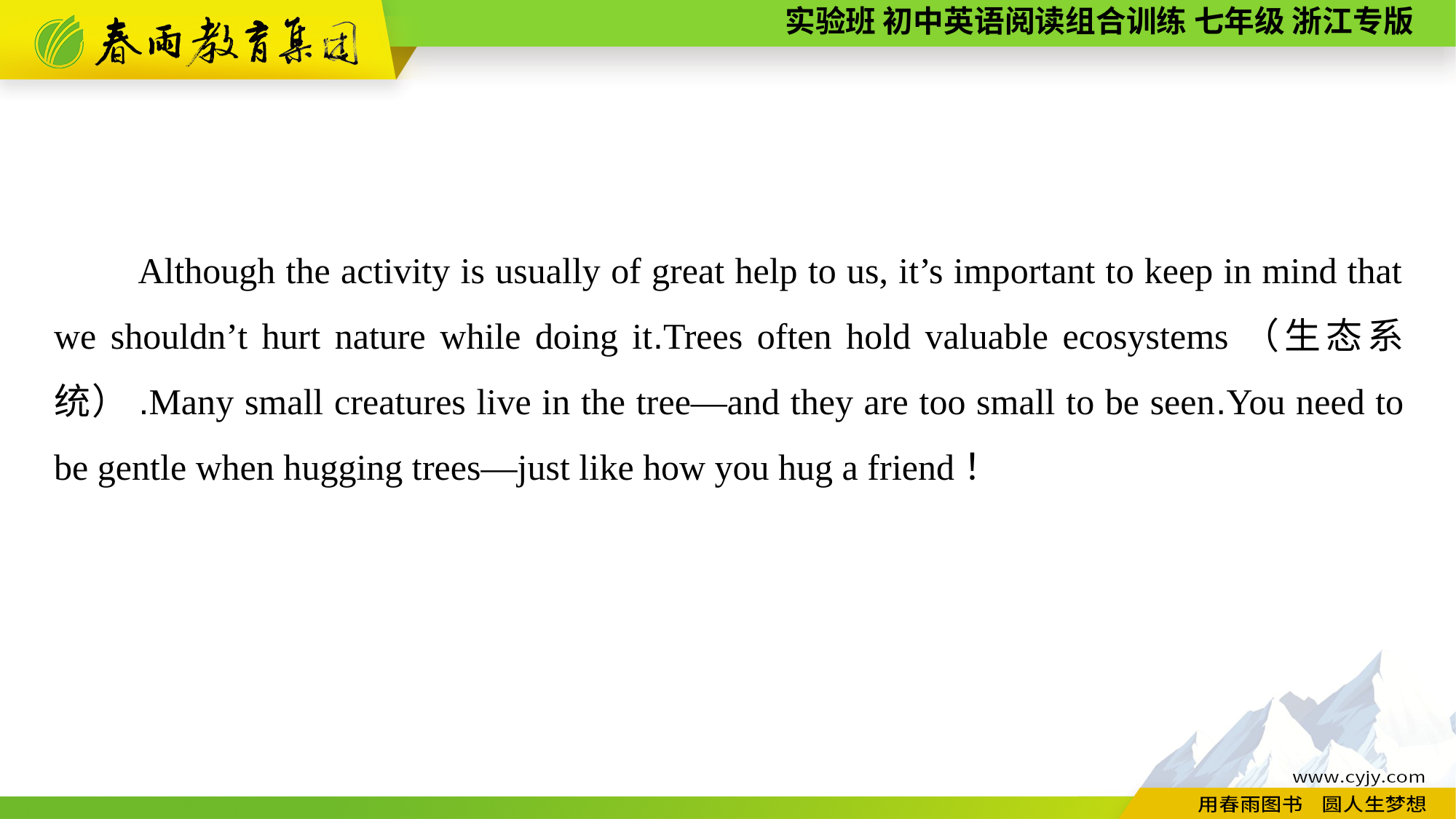

Although the activity is usually of great help to us, it’s important to keep in mind that we shouldn’t hurt nature while doing it.Trees often hold valuable ecosystems（生态系统）.Many small creatures live in the tree—and they are too small to be seen.You need to be gentle when hugging trees—just like how you hug a friend！